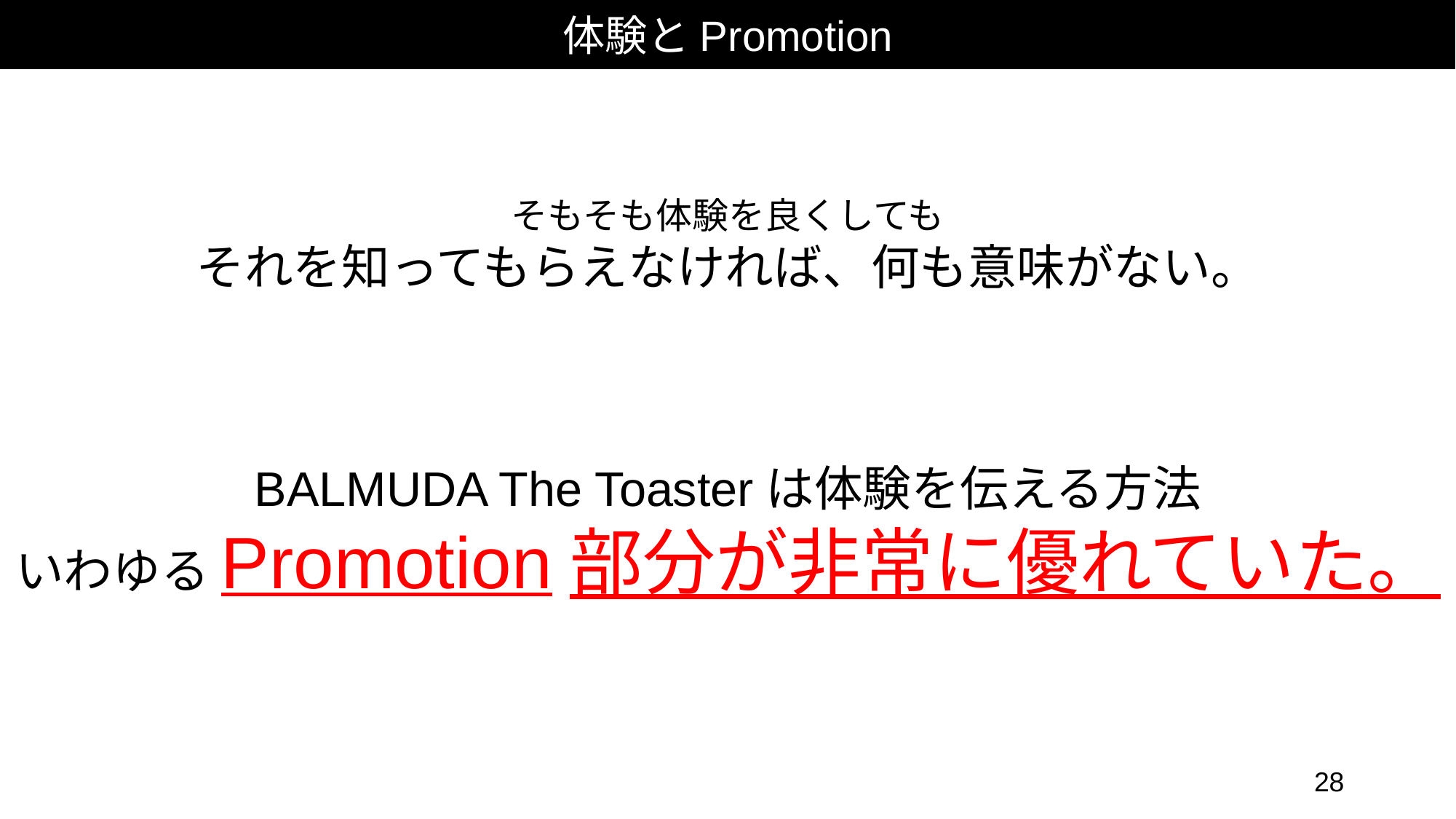

体験とPromotion
そもそも体験を良くしても
それを知ってもらえなければ、何も意味がない。
BALMUDA The Toasterは体験を伝える方法
いわゆるPromotion部分が非常に優れていた。
28